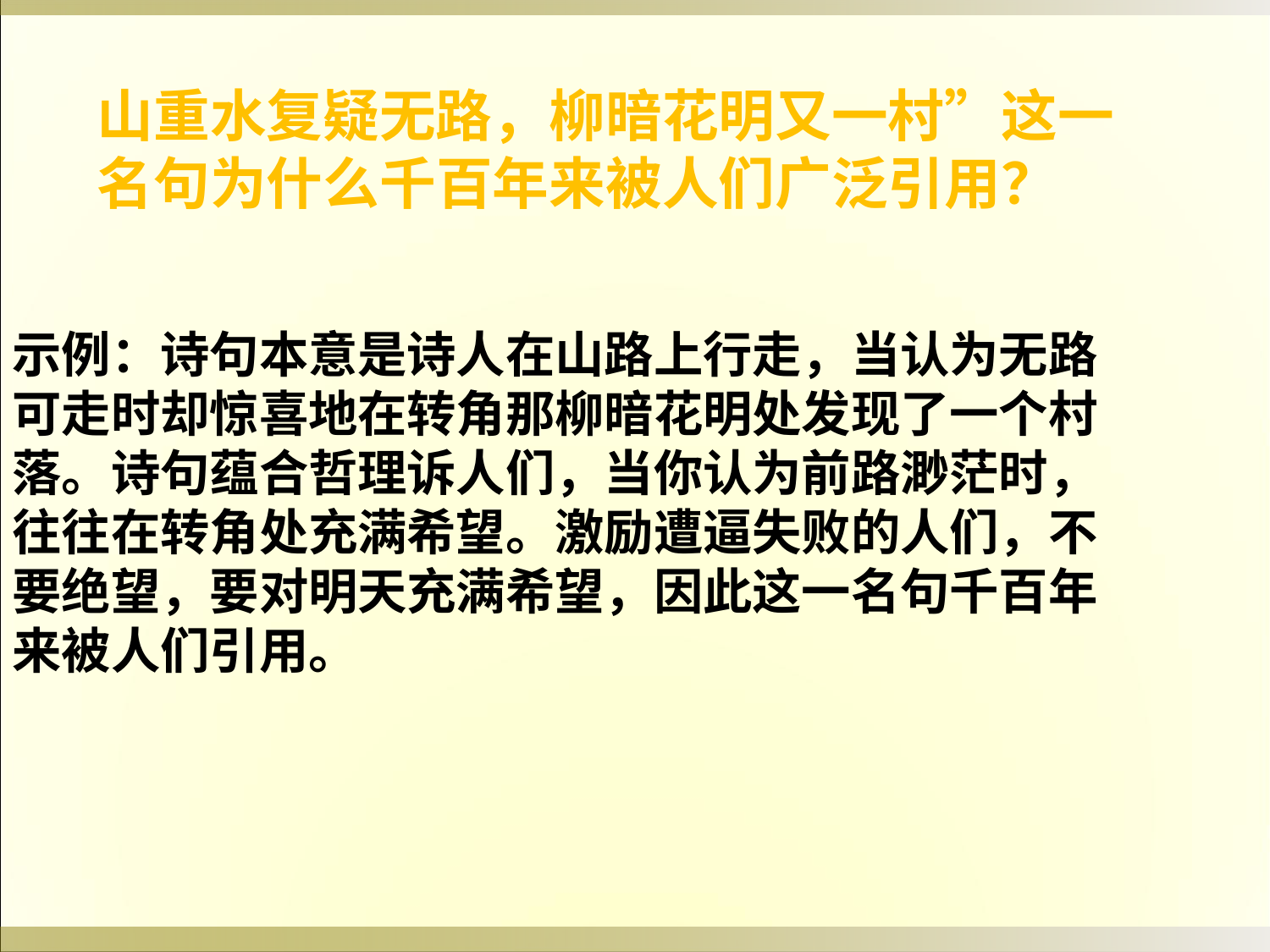

山重水复疑无路，柳暗花明又一村”这一名句为什么千百年来被人们广泛引用？
示例：诗句本意是诗人在山路上行走，当认为无路可走时却惊喜地在转角那柳暗花明处发现了一个村落。诗句蕴合哲理诉人们，当你认为前路渺茫时，往往在转角处充满希望。激励遭逼失败的人们，不要绝望，要对明天充满希望，因此这一名句千百年来被人们引用。